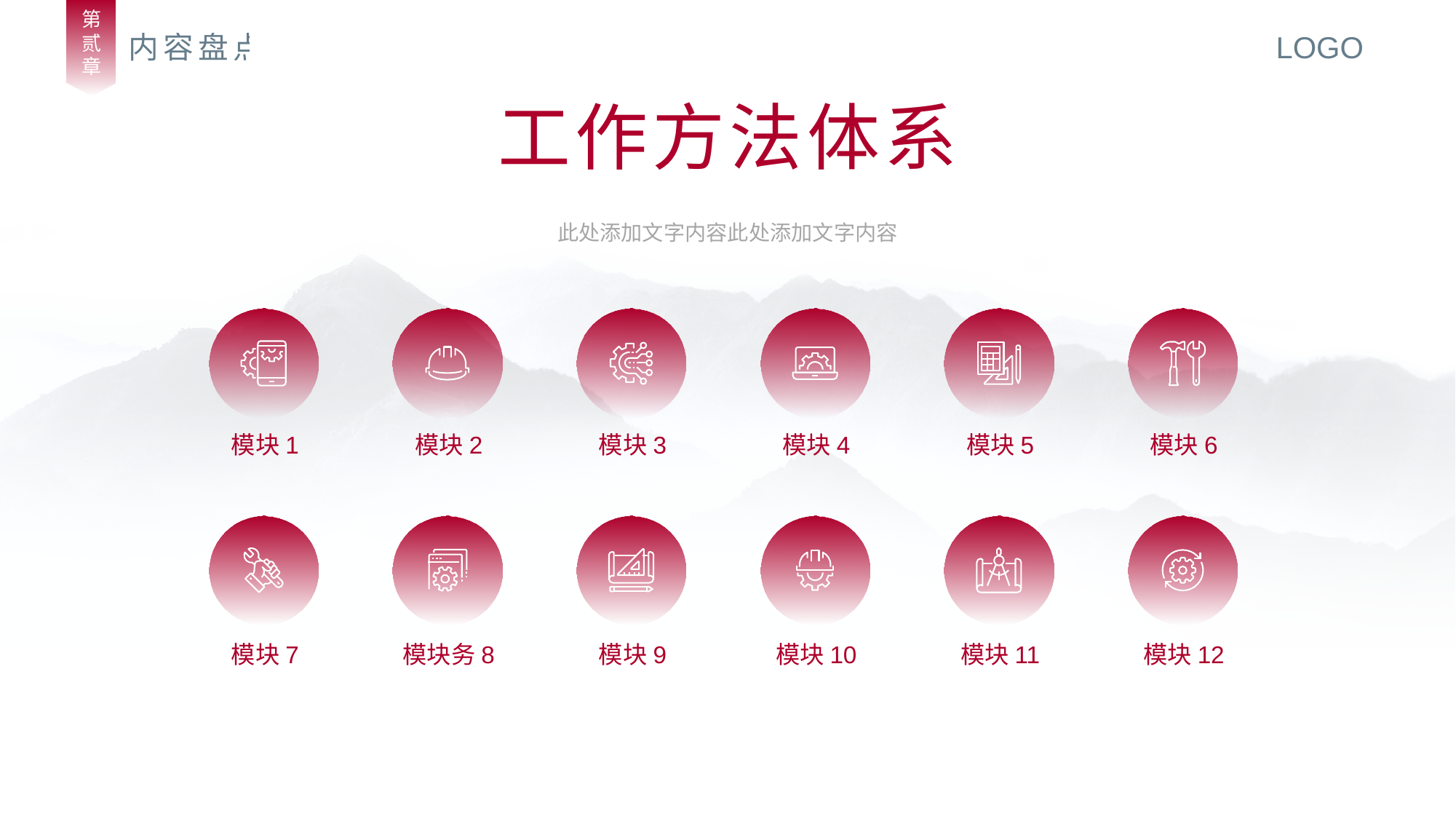

第
贰
章
内容盘点
LOGO
工作方法体系
此处添加文字内容此处添加文字内容

模块1
模块2
模块3
模块4
模块5
模块6

模块7
模块务8
模块9
模块10
模块11
模块12